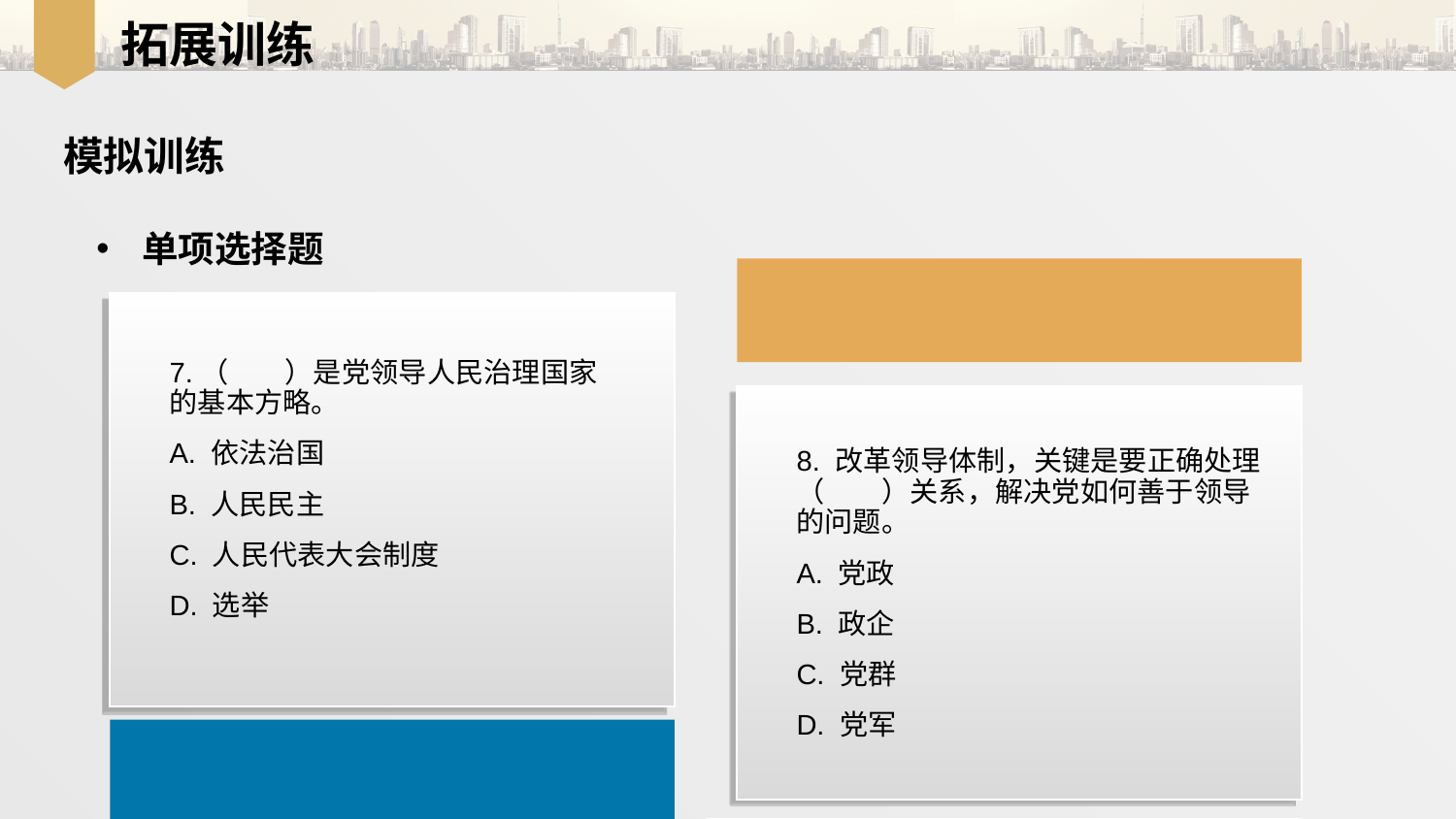

拓展训练
模拟训练
单项选择题

7.（　　）是党领导人民治理国家的基本方略。
A. 依法治国
B. 人民民主
C. 人民代表大会制度
D. 选举

8. 改革领导体制，关键是要正确处理（　　）关系，解决党如何善于领导的问题。
A. 党政
B. 政企
C. 党群
D. 党军